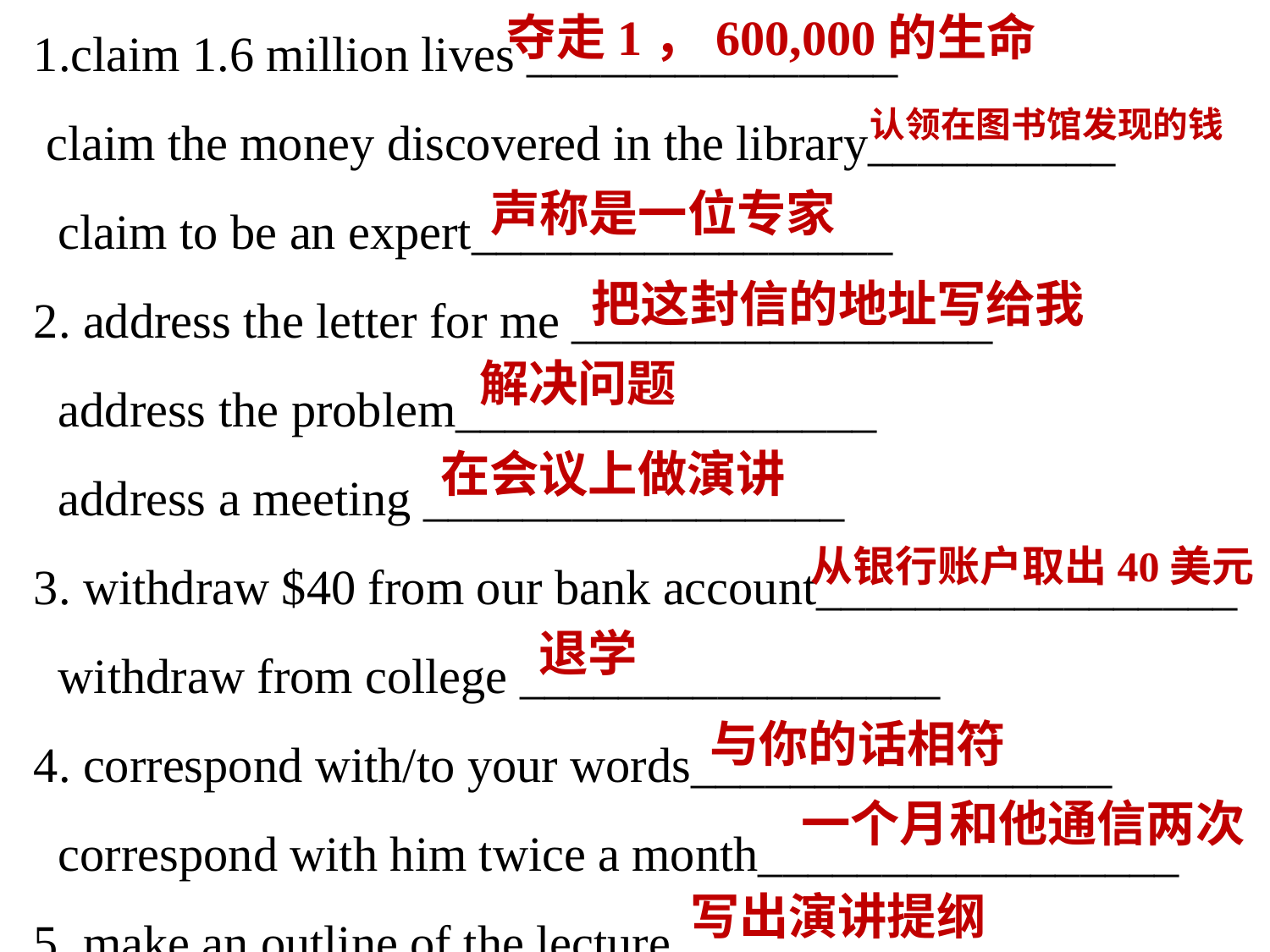

夺走1，600,000的生命
claim 1.6 million lives _______________
 claim the money discovered in the library__________
  claim to be an expert_________________
2. address the letter for me _________________
  address the problem_________________
  address a meeting _________________
3. withdraw $40 from our bank account_________________
  withdraw from college _________________
4. correspond with/to your words_________________
  correspond with him twice a month_________________
5. make an outline of the lecture_________________
认领在图书馆发现的钱
声称是一位专家
把这封信的地址写给我
解决问题
在会议上做演讲
从银行账户取出40美元
退学
与你的话相符
一个月和他通信两次
写出演讲提纲